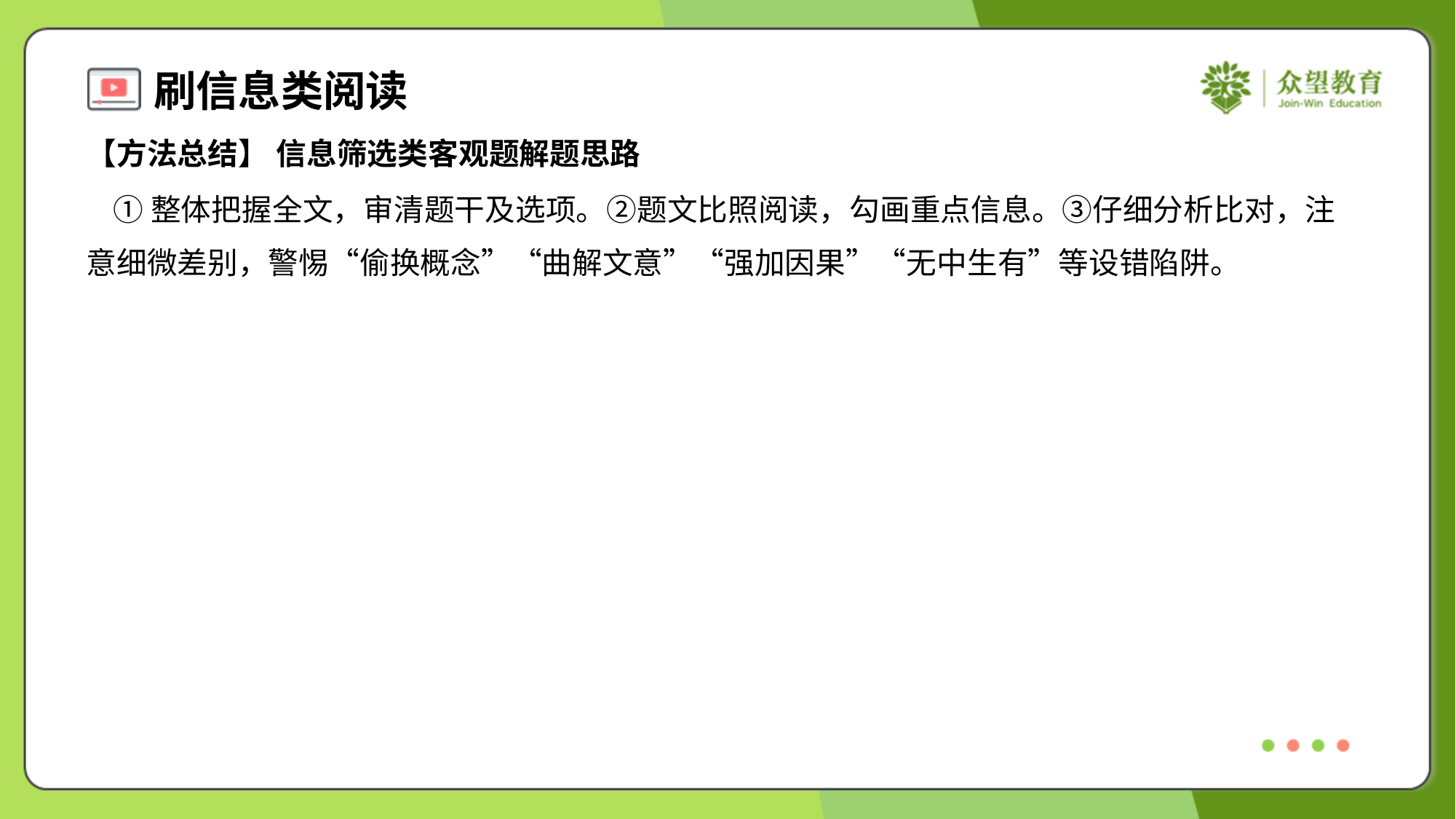

【方法总结】 信息筛选类客观题解题思路
    ①整体把握全文，审清题干及选项。②题文比照阅读，勾画重点信息。③仔细分析比对，注
意细微差别，警惕“偷换概念”“曲解文意”“强加因果”“无中生有”等设错陷阱。